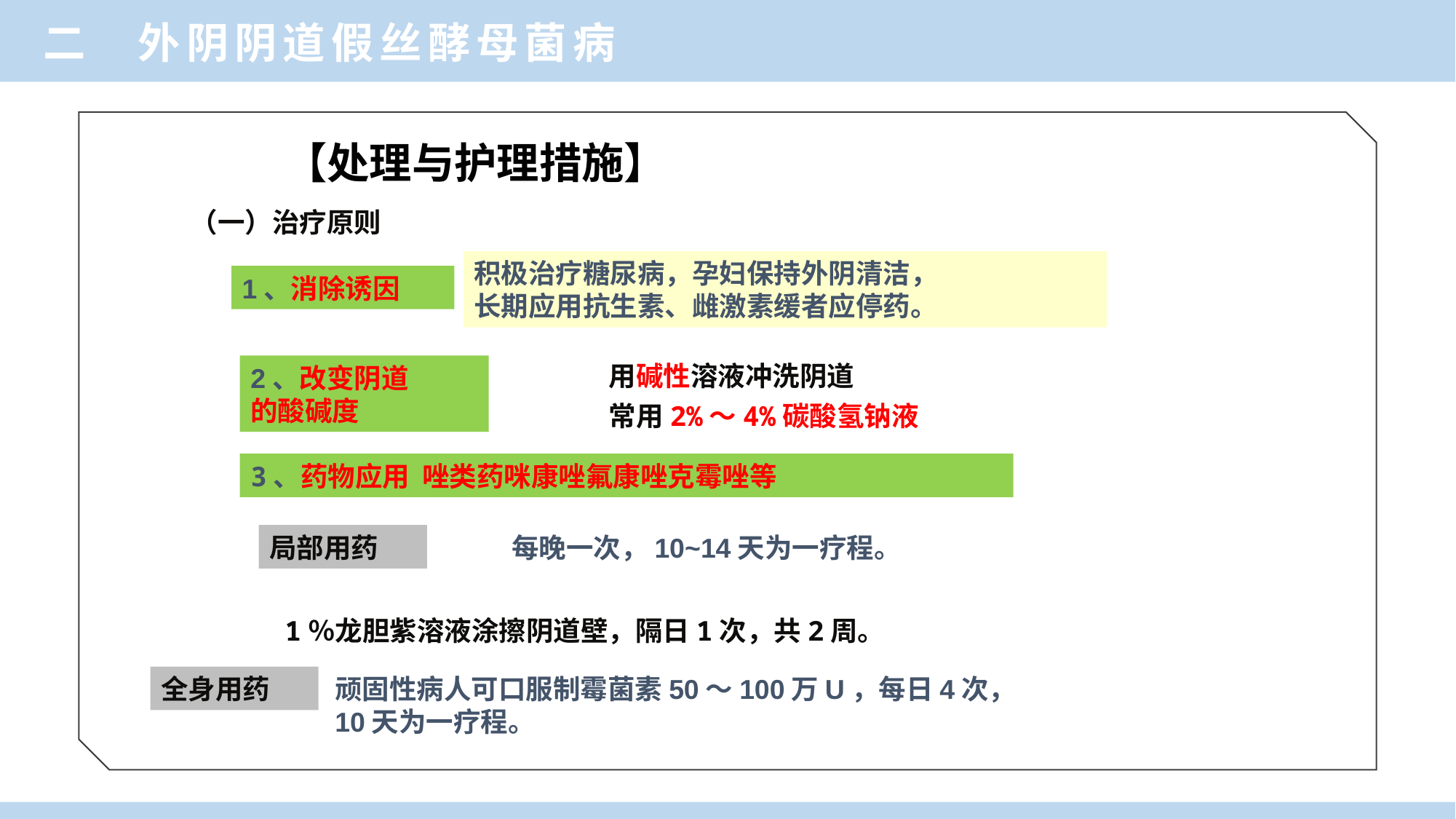

二   外阴阴道假丝酵母菌病

【处理与护理措施】
（一）治疗原则
积极治疗糖尿病，孕妇保持外阴清洁，
长期应用抗生素、雌激素缓者应停药。
1、消除诱因
用碱性溶液冲洗阴道
2、改变阴道
的酸碱度
常用2%～4%碳酸氢钠液
3、药物应用  唑类药咪康唑氟康唑克霉唑等
局部用药
     每晚一次，10~14天为一疗程。
1％龙胆紫溶液涂擦阴道壁，隔日1次，共2周。
全身用药
顽固性病人可口服制霉菌素50～100万U，每日4次，10天为一疗程。